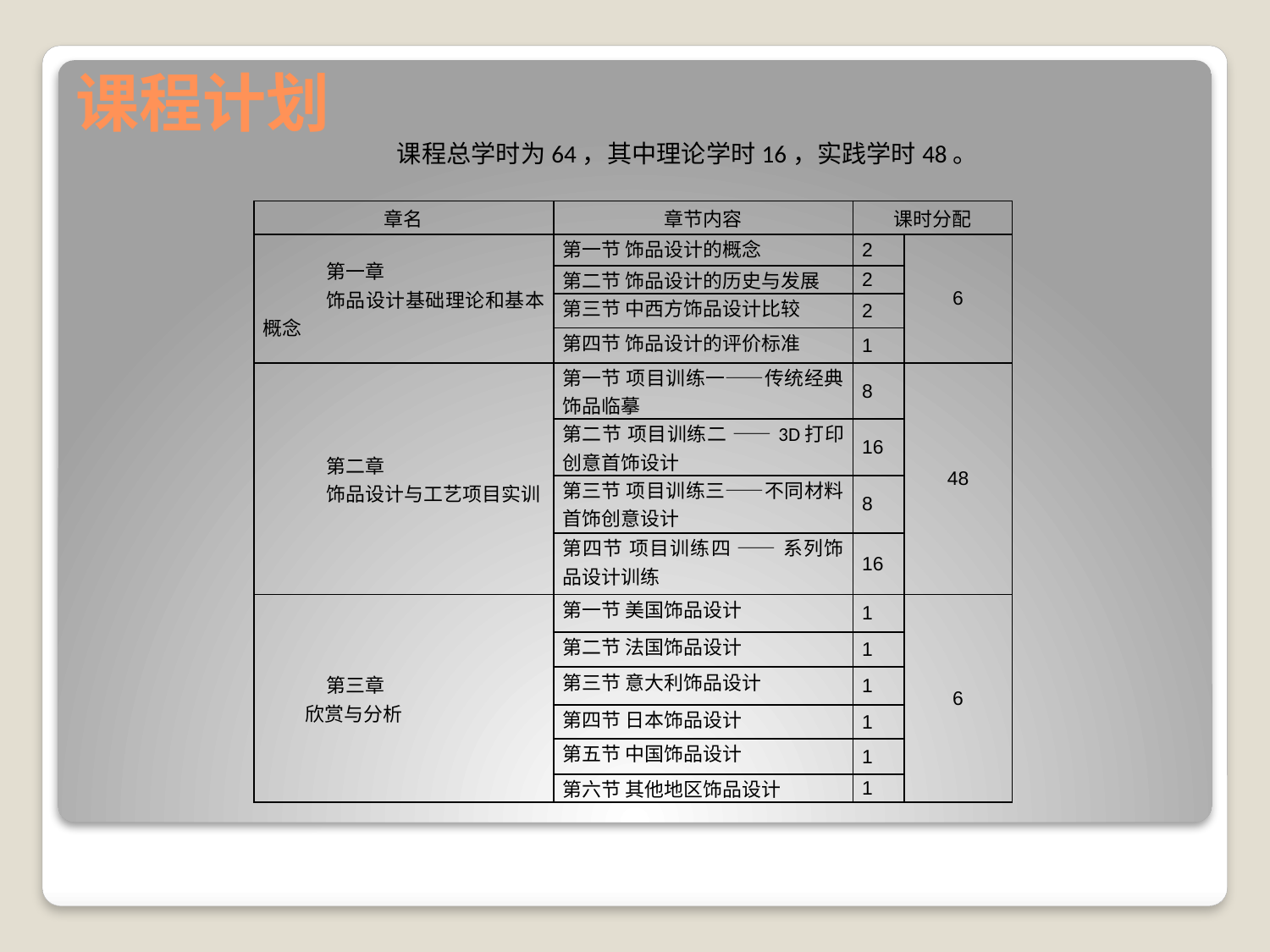

# 课程计划
课程总学时为64，其中理论学时16，实践学时48。

| 章名 | 章节内容 | 课时分配 |  |
| --- | --- | --- | --- |
| 第一章 饰品设计基础理论和基本概念 | 第一节 饰品设计的概念 | 2 | 6 |
|  | 第二节 饰品设计的历史与发展 | 2 |  |
|  | 第三节 中西方饰品设计比较 | 2 |  |
|  | 第四节 饰品设计的评价标准 | 1 |  |
| 第二章 饰品设计与工艺项目实训 | 第一节 项目训练一——传统经典饰品临摹 | 8 | 48 |
|  | 第二节 项目训练二 ——3D打印创意首饰设计 | 16 |  |
|  | 第三节 项目训练三——不同材料首饰创意设计 | 8 |  |
|  | 第四节 项目训练四 —— 系列饰品设计训练 | 16 |  |
| 第三章 欣赏与分析 | 第一节 美国饰品设计 | 1 | 6 |
|  | 第二节 法国饰品设计 | 1 |  |
|  | 第三节 意大利饰品设计 | 1 |  |
|  | 第四节 日本饰品设计 | 1 |  |
|  | 第五节 中国饰品设计 | 1 |  |
|  | 第六节 其他地区饰品设计 | 1 |  |